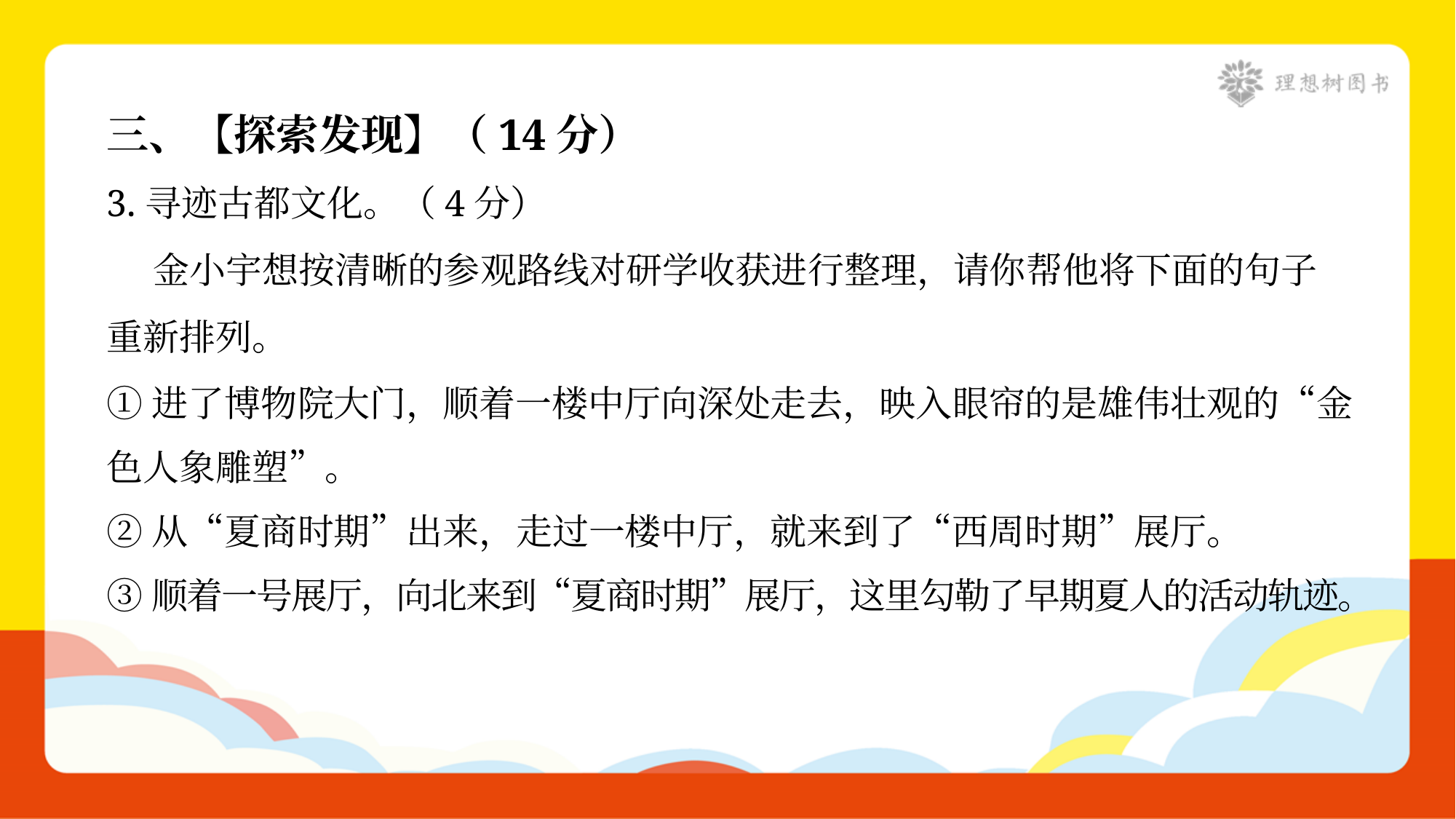

三、【探索发现】（14分）
3.寻迹古都文化。（4分）
    金小宇想按清晰的参观路线对研学收获进行整理，请你帮他将下面的句子
重新排列。
①进了博物院大门，顺着一楼中厅向深处走去，映入眼帘的是雄伟壮观的“金
色人象雕塑”。
②从“夏商时期”出来，走过一楼中厅，就来到了“西周时期”展厅。
③顺着一号展厅，向北来到“夏商时期”展厅，这里勾勒了早期夏人的活动轨迹。